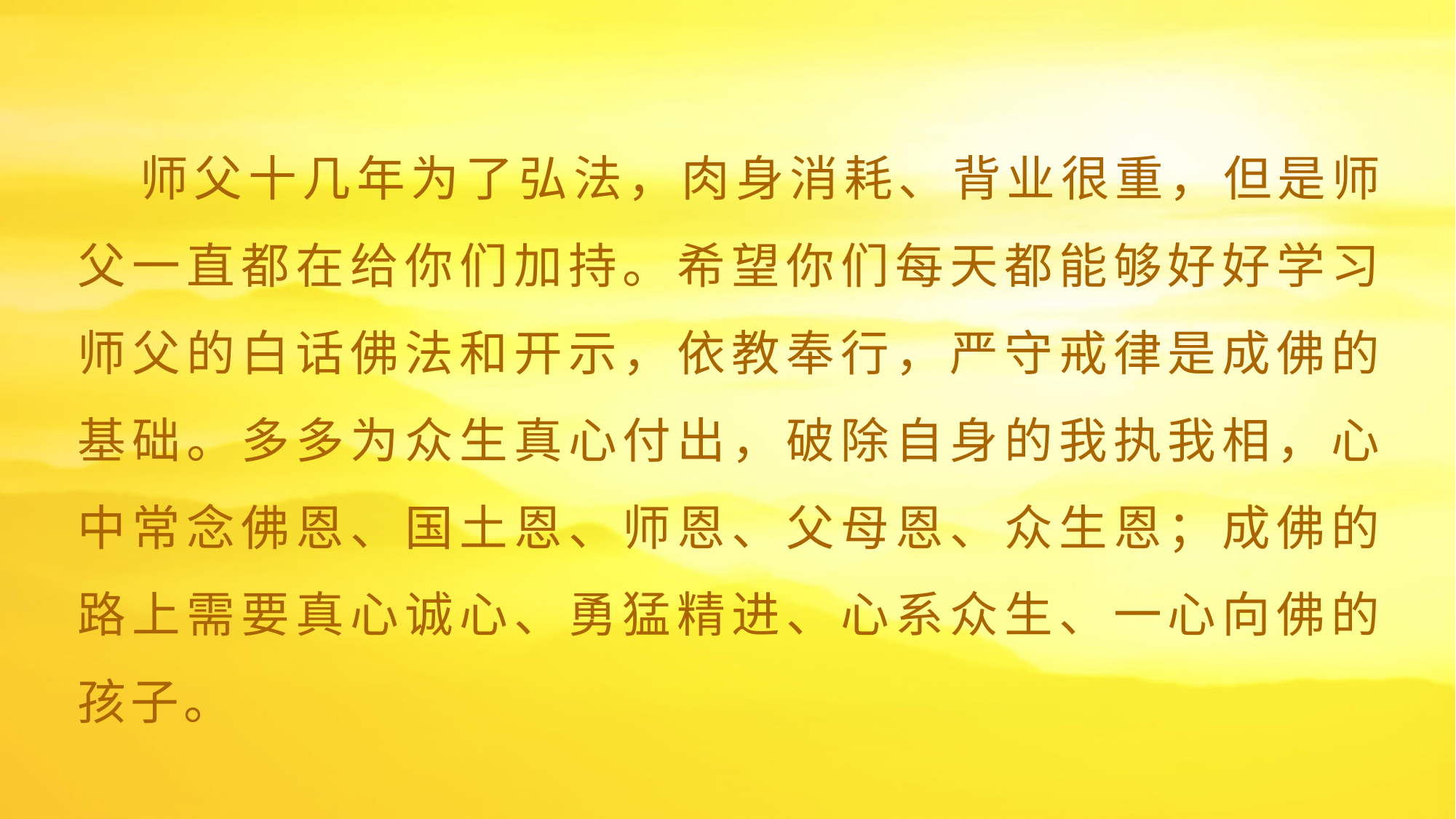

师父十几年为了弘法，肉身消耗、背业很重，但是师父一直都在给你们加持。希望你们每天都能够好好学习师父的白话佛法和开示，依教奉行，严守戒律是成佛的基础。多多为众生真心付出，破除自身的我执我相，心中常念佛恩、国土恩、师恩、父母恩、众生恩；成佛的路上需要真心诚心、勇猛精进、心系众生、一心向佛的孩子。